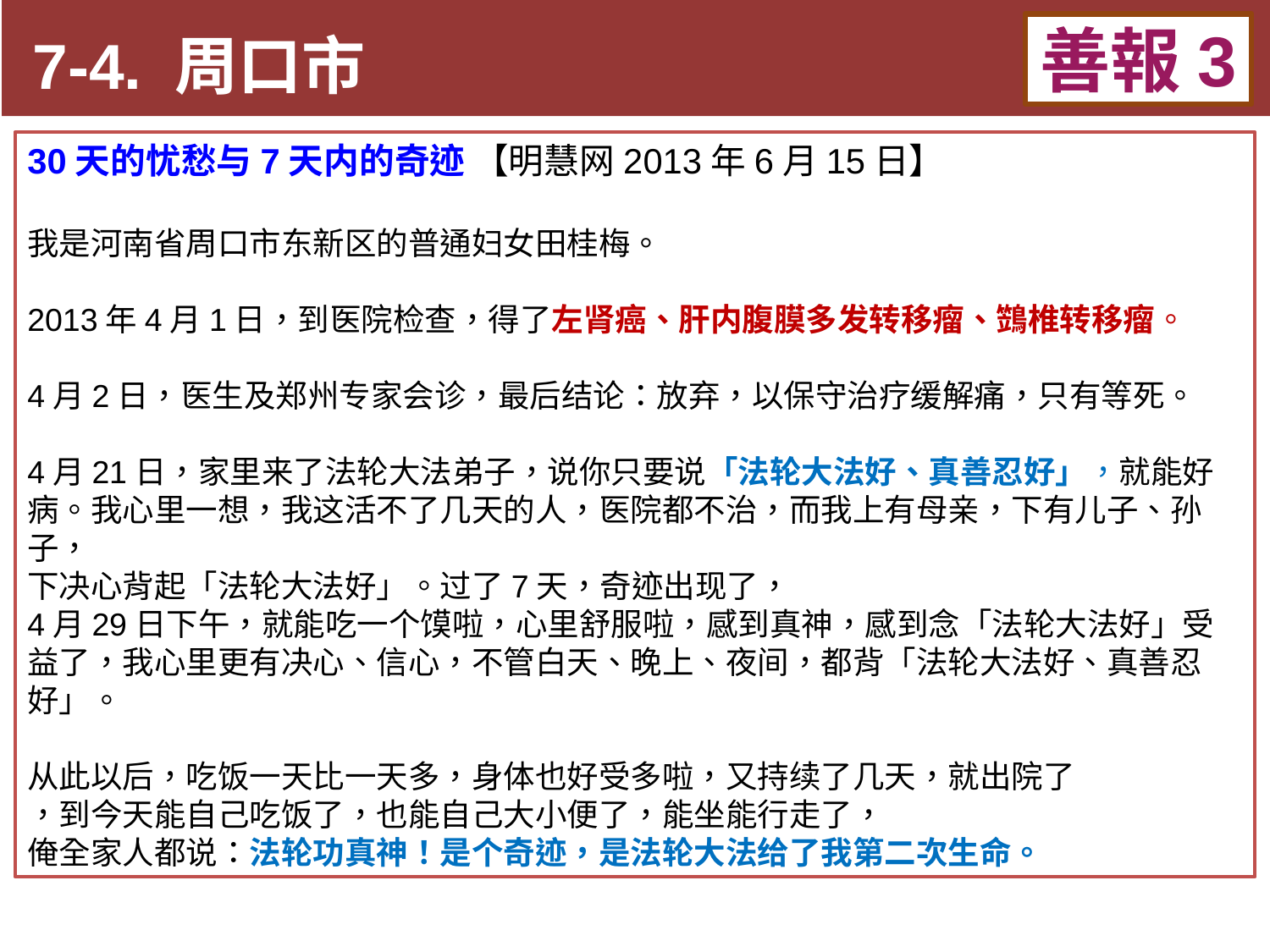

7-4. 周口市
善報3
11-3. XX市官员恶报实例
30天的忧愁与7天内的奇迹 【明慧网2013年6月15日】

我是河南省周口市东新区的普通妇女田桂梅。

2013年4月1日，到医院检查，得了左肾癌、肝内腹膜多发转移瘤、鷑椎转移瘤。

4月2日，医生及郑州专家会诊，最后结论：放弃，以保守治疗缓解痛，只有等死。

4月21日，家里来了法轮大法弟子，说你只要说「法轮大法好、真善忍好」，就能好病。我心里一想，我这活不了几天的人，医院都不治，而我上有母亲，下有儿子、孙子，
下决心背起「法轮大法好」。过了7天，奇迹出现了，
4月29日下午，就能吃一个馍啦，心里舒服啦，感到真神，感到念「法轮大法好」受益了，我心里更有决心、信心，不管白天、晚上、夜间，都背「法轮大法好、真善忍好」。

从此以后，吃饭一天比一天多，身体也好受多啦，又持续了几天，就出院了
，到今天能自己吃饭了，也能自己大小便了，能坐能行走了，
俺全家人都说：法轮功真神！是个奇迹，是法轮大法给了我第二次生命。